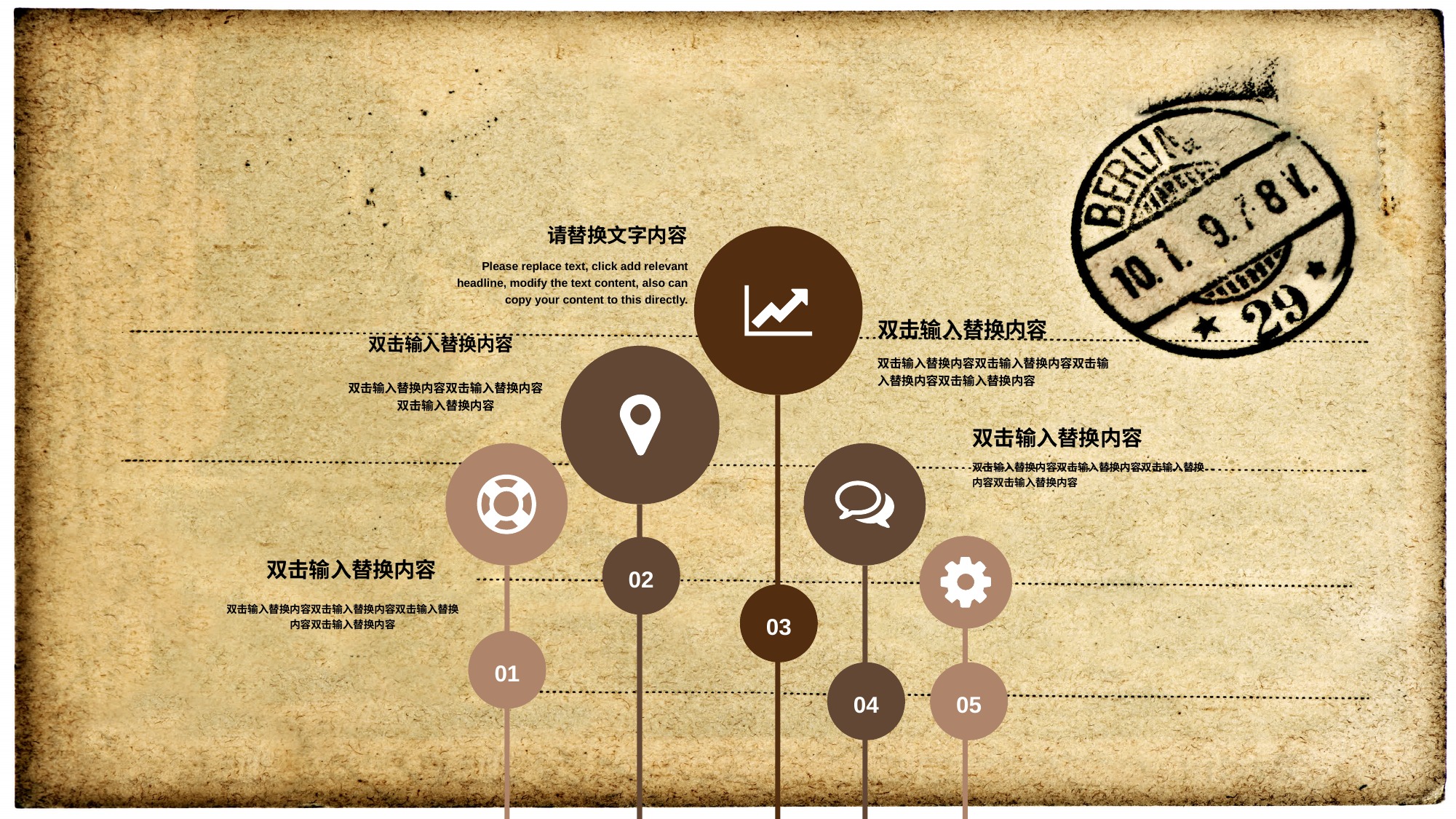

请替换文字内容
Please replace text, click add relevant headline, modify the text content, also can copy your content to this directly.

双击输入替换内容
双击输入替换内容双击输入替换内容双击输入替换内容双击输入替换内容

双击输入替换内容
双击输入替换内容双击输入替换内容
双击输入替换内容

双击输入替换内容
双击输入替换内容双击输入替换内容双击输入替换内容双击输入替换内容

02
双击输入替换内容
双击输入替换内容双击输入替换内容双击输入替换内容双击输入替换内容

03

01
04
05